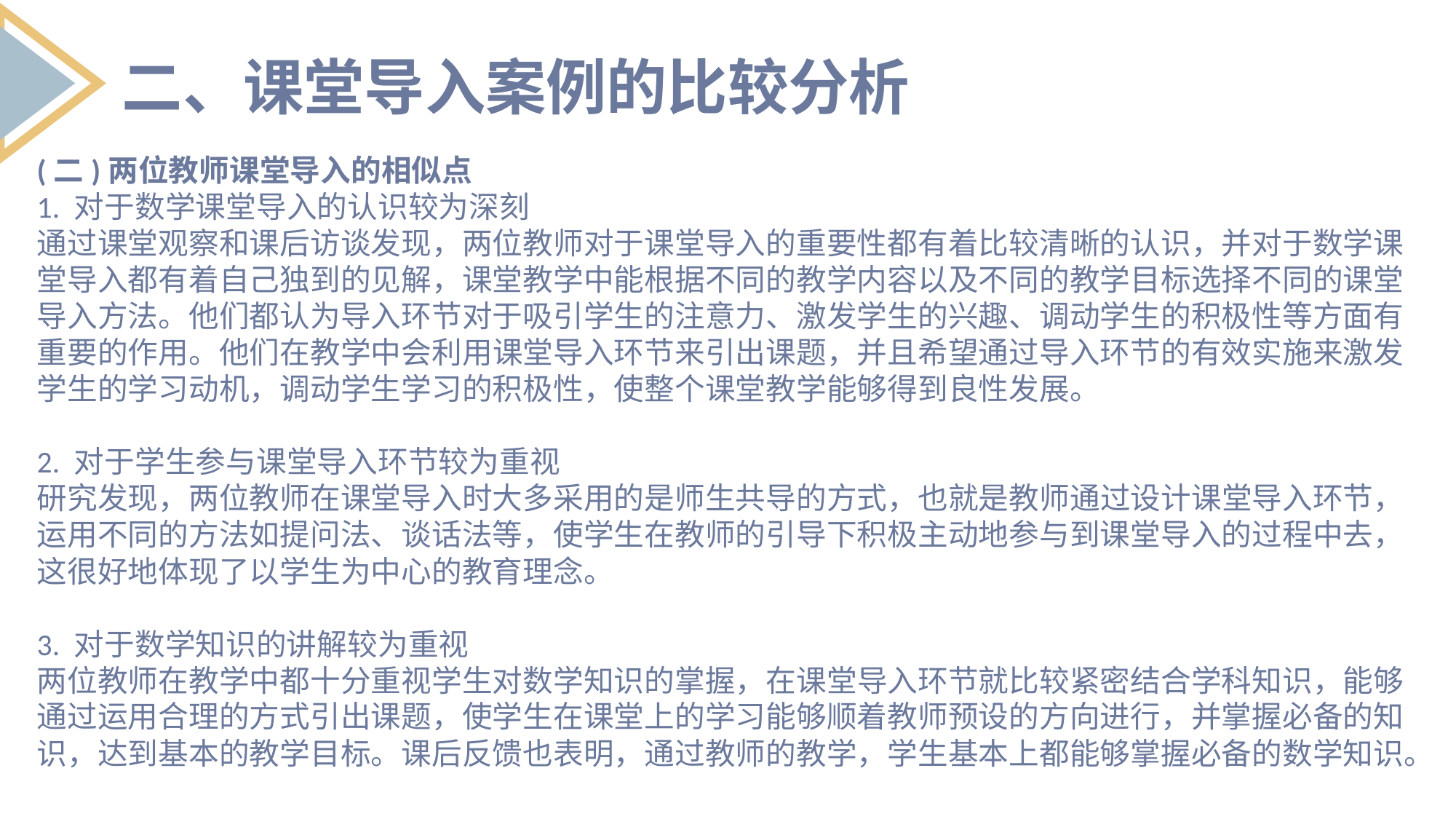

二、课堂导入案例的比较分析

(二)两位教师课堂导入的相似点
1. 对于数学课堂导入的认识较为深刻
通过课堂观察和课后访谈发现，两位教师对于课堂导入的重要性都有着比较清晰的认识，并对于数学课堂导入都有着自己独到的见解，课堂教学中能根据不同的教学内容以及不同的教学目标选择不同的课堂导入方法。他们都认为导入环节对于吸引学生的注意力、激发学生的兴趣、调动学生的积极性等方面有重要的作用。他们在教学中会利用课堂导入环节来引出课题，并且希望通过导入环节的有效实施来激发学生的学习动机，调动学生学习的积极性，使整个课堂教学能够得到良性发展。

2. 对于学生参与课堂导入环节较为重视
研究发现，两位教师在课堂导入时大多采用的是师生共导的方式，也就是教师通过设计课堂导入环节，运用不同的方法如提问法、谈话法等，使学生在教师的引导下积极主动地参与到课堂导入的过程中去，这很好地体现了以学生为中心的教育理念。

3. 对于数学知识的讲解较为重视
两位教师在教学中都十分重视学生对数学知识的掌握，在课堂导入环节就比较紧密结合学科知识，能够通过运用合理的方式引出课题，使学生在课堂上的学习能够顺着教师预设的方向进行，并掌握必备的知识，达到基本的教学目标。课后反馈也表明，通过教师的教学，学生基本上都能够掌握必备的数学知识。